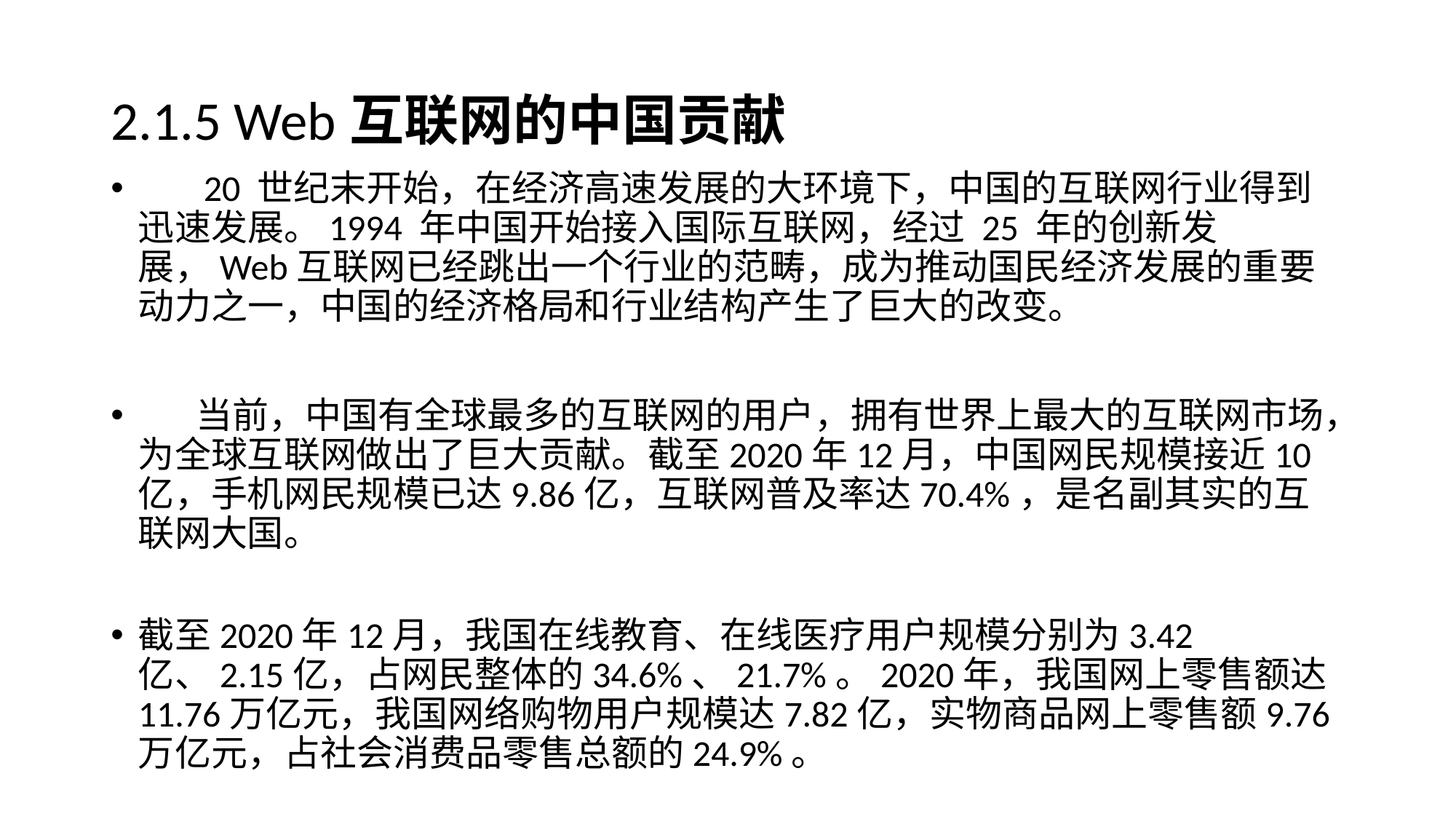

# 2.1.5 Web互联网的中国贡献
        20 世纪末开始，在经济高速发展的大环境下，中国的互联网行业得到迅速发展。1994 年中国开始接入国际互联网，经过 25 年的创新发展，Web互联网已经跳出一个行业的范畴，成为推动国民经济发展的重要动力之一，中国的经济格局和行业结构产生了巨大的改变。

      当前，中国有全球最多的互联网的用户，拥有世界上最大的互联网市场，为全球互联网做出了巨大贡献。截至2020年12月，中国网民规模接近10亿，手机网民规模已达9.86亿，互联网普及率达70.4%，是名副其实的互联网大国。

截至2020年12月，我国在线教育、在线医疗用户规模分别为3.42亿、2.15亿，占网民整体的34.6%、21.7%。2020年，我国网上零售额达11.76万亿元，我国网络购物用户规模达7.82亿，实物商品网上零售额9.76万亿元，占社会消费品零售总额的24.9%。